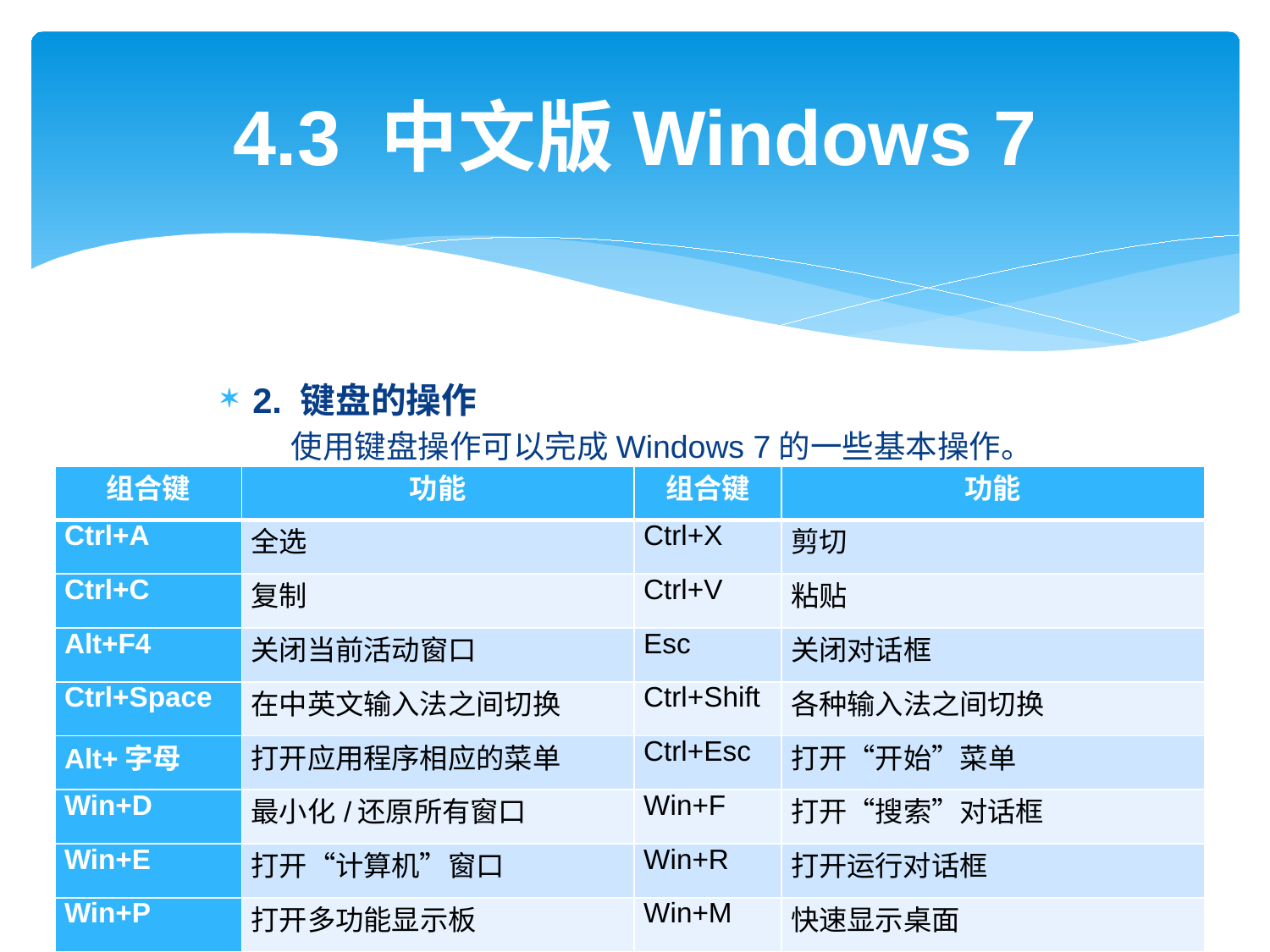

# 4.3 中文版Windows 7
2. 键盘的操作
    使用键盘操作可以完成Windows 7的一些基本操作。
| 组合键 | 功能 | 组合键 | 功能 |
| --- | --- | --- | --- |
| Ctrl+A | 全选 | Ctrl+X | 剪切 |
| Ctrl+C | 复制 | Ctrl+V | 粘贴 |
| Alt+F4 | 关闭当前活动窗口 | Esc | 关闭对话框 |
| Ctrl+Space | 在中英文输入法之间切换 | Ctrl+Shift | 各种输入法之间切换 |
| Alt+字母 | 打开应用程序相应的菜单 | Ctrl+Esc | 打开“开始”菜单 |
| Win+D | 最小化/还原所有窗口 | Win+F | 打开“搜索”对话框 |
| Win+E | 打开“计算机”窗口 | Win+R | 打开运行对话框 |
| Win+P | 打开多功能显示板 | Win+M | 快速显示桌面 |